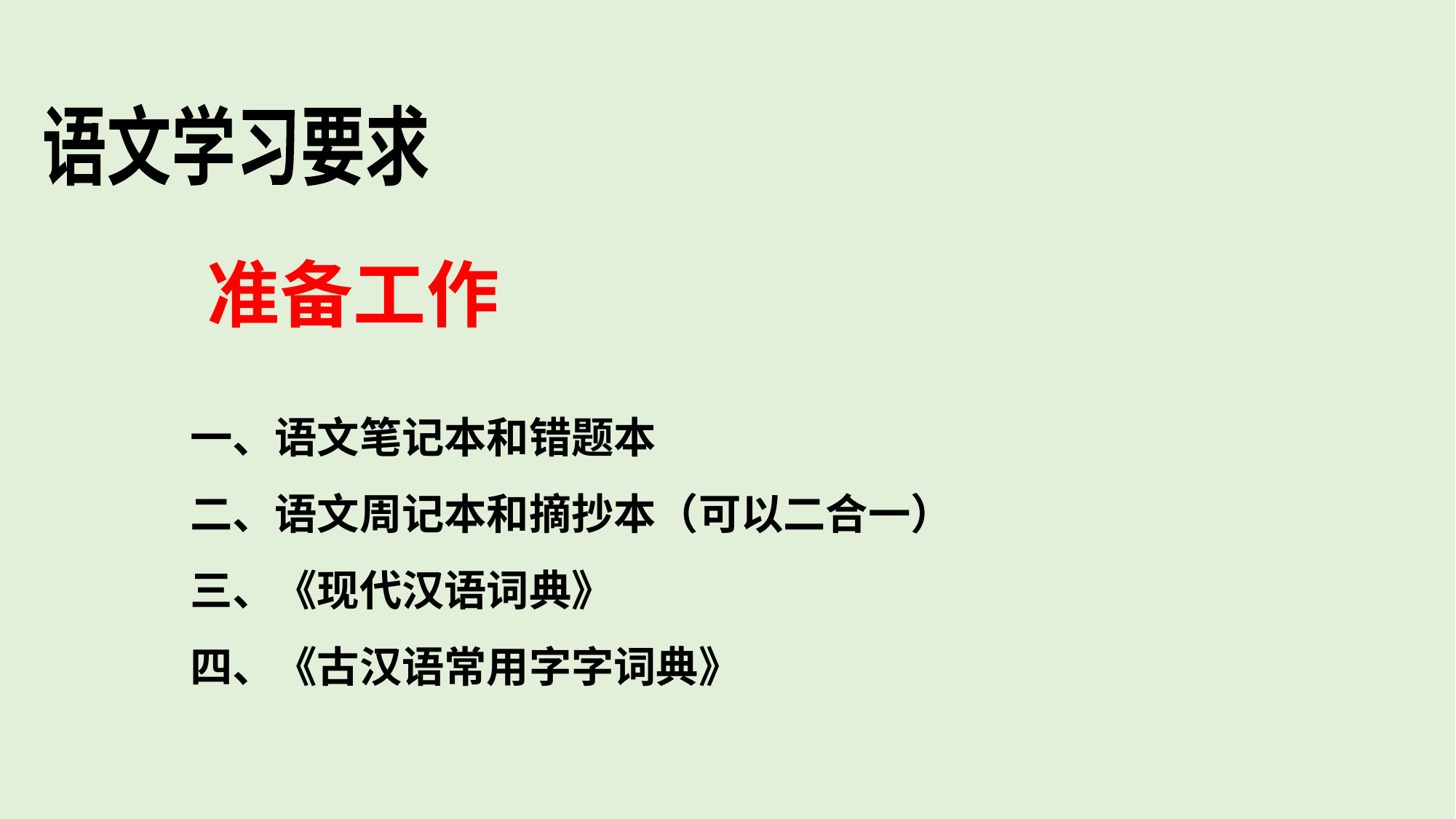

语文学习要求
准备工作
一、语文笔记本和错题本
二、语文周记本和摘抄本（可以二合一）
三、《现代汉语词典》
四、《古汉语常用字字词典》